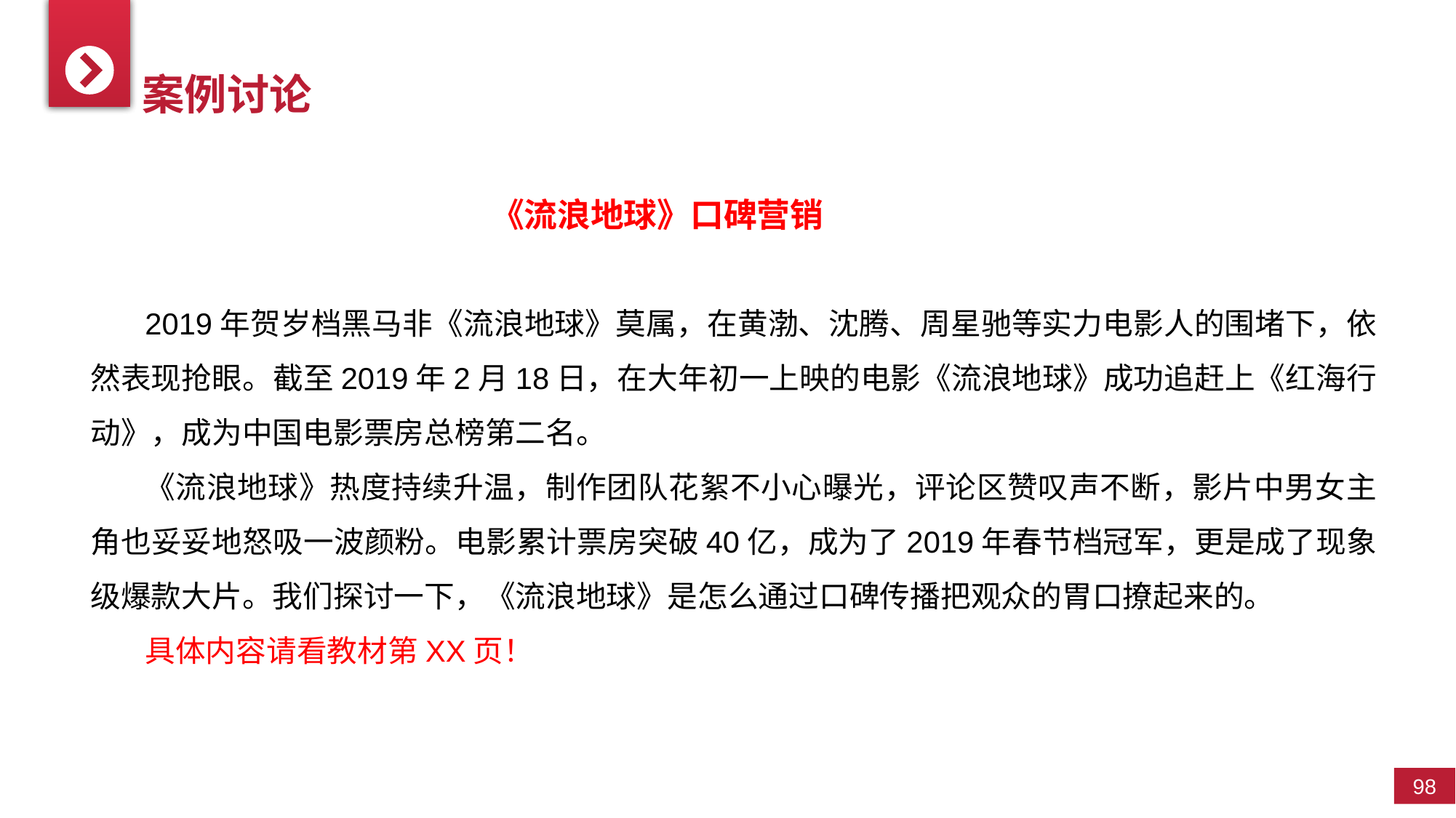

案例讨论

 《流浪地球》口碑营销
2019年贺岁档黑马非《流浪地球》莫属，在黄渤、沈腾、周星驰等实力电影人的围堵下，依然表现抢眼。截至2019年2月18日，在大年初一上映的电影《流浪地球》成功追赶上《红海行动》，成为中国电影票房总榜第二名。
《流浪地球》热度持续升温，制作团队花絮不小心曝光，评论区赞叹声不断，影片中男女主角也妥妥地怒吸一波颜粉。电影累计票房突破40亿，成为了2019年春节档冠军，更是成了现象级爆款大片。我们探讨一下，《流浪地球》是怎么通过口碑传播把观众的胃口撩起来的。
具体内容请看教材第XX页！